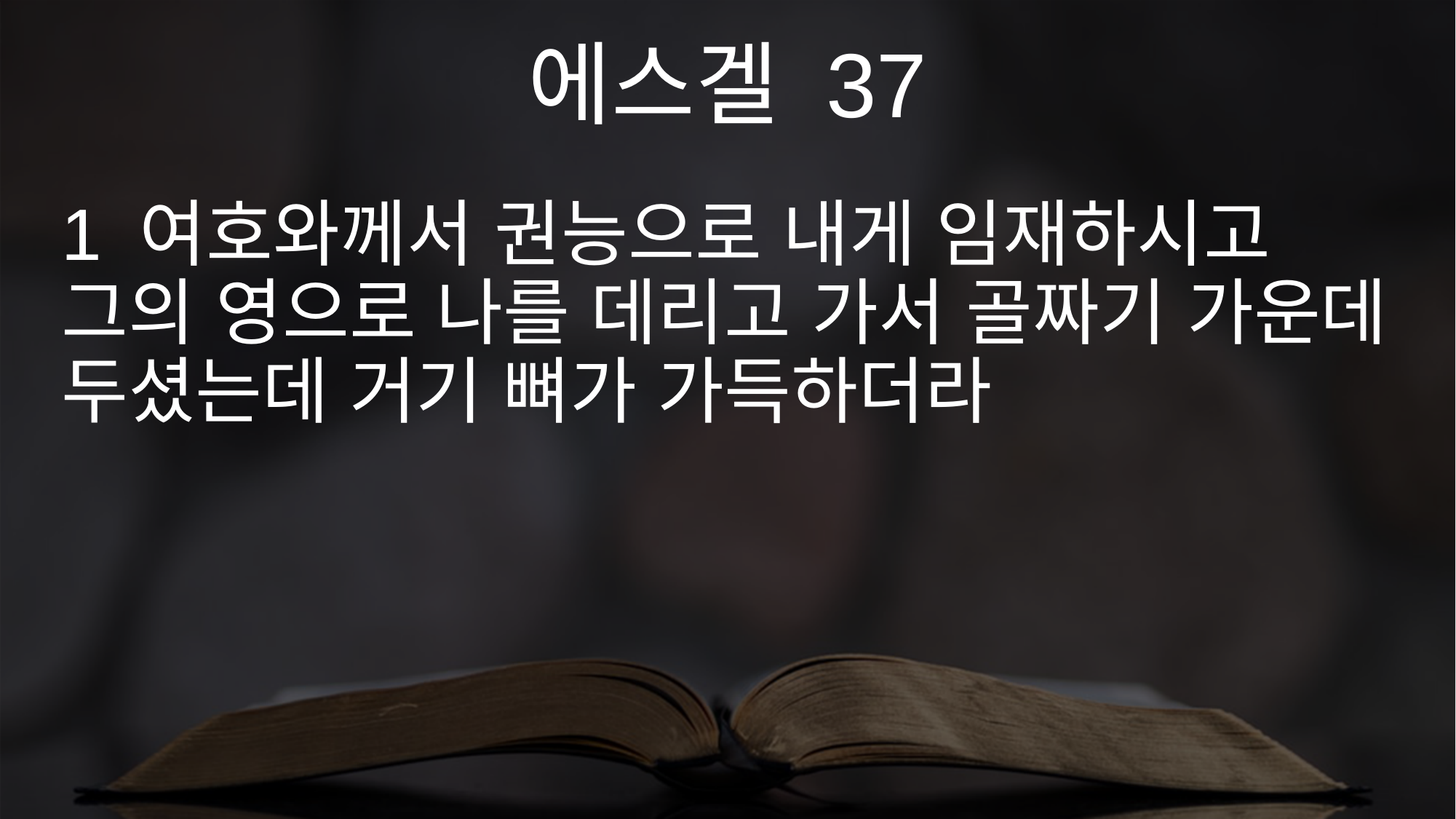

에스겔 37
1 여호와께서 권능으로 내게 임재하시고 그의 영으로 나를 데리고 가서 골짜기 가운데 두셨는데 거기 뼈가 가득하더라